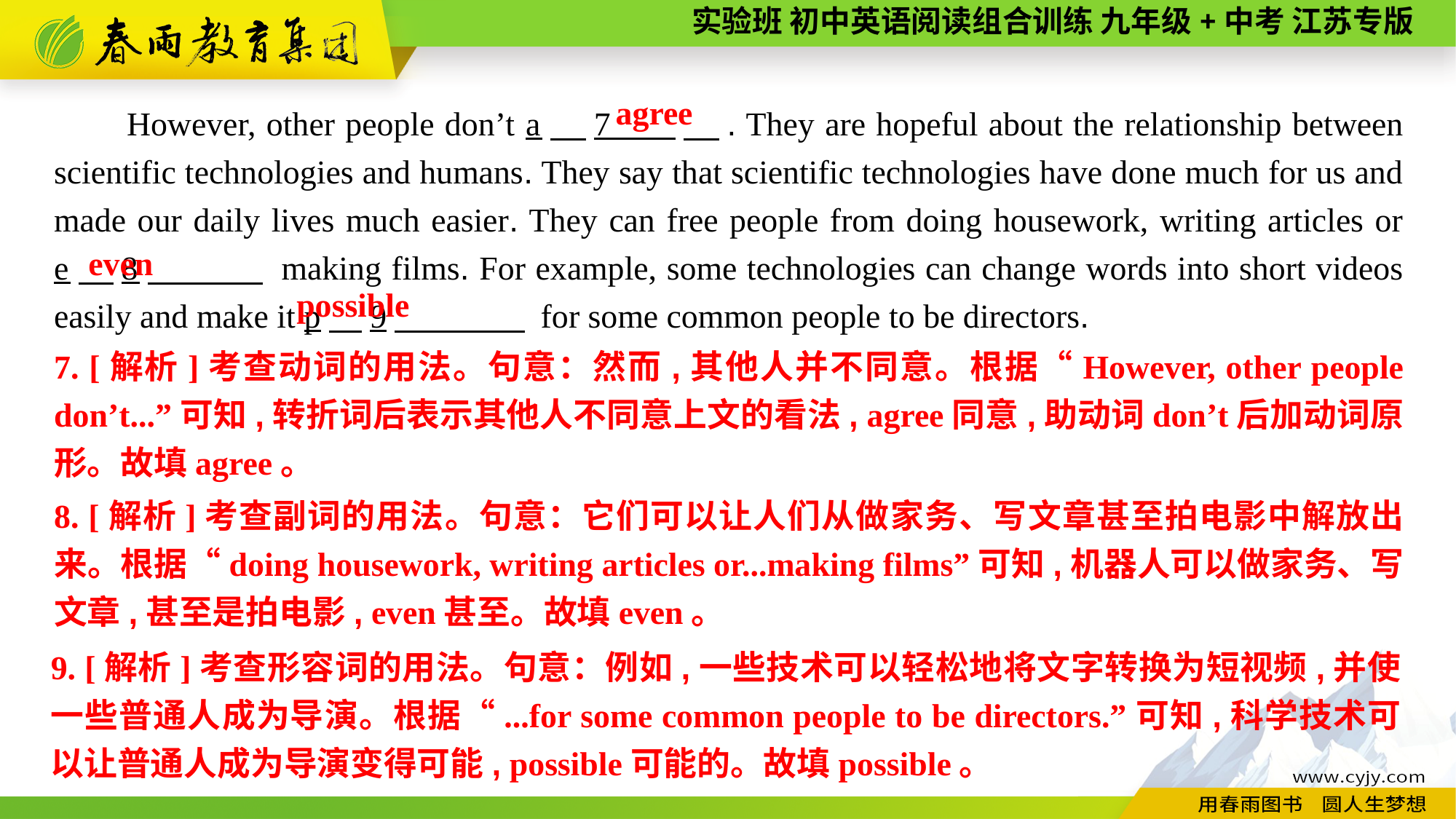

agree
However, other people don’t a　7      　. They are hopeful about the relationship between scientific technologies and humans. They say that scientific technologies have done much for us and made our daily lives much easier. They can free people from doing housework, writing articles or e　8　          making films. For example, some technologies can change words into short videos easily and make it p　9　              for some common people to be directors.
even
possible
7. [解析]考查动词的用法。句意：然而,其他人并不同意。根据“However, other people don’t...”可知,转折词后表示其他人不同意上文的看法, agree同意,助动词don’t后加动词原形。故填agree。
8. [解析]考查副词的用法。句意：它们可以让人们从做家务、写文章甚至拍电影中解放出来。根据“doing housework, writing articles or...making films”可知,机器人可以做家务、写文章,甚至是拍电影, even甚至。故填even。
9. [解析]考查形容词的用法。句意：例如,一些技术可以轻松地将文字转换为短视频,并使一些普通人成为导演。根据“...for some common people to be directors.”可知,科学技术可以让普通人成为导演变得可能, possible可能的。故填possible。